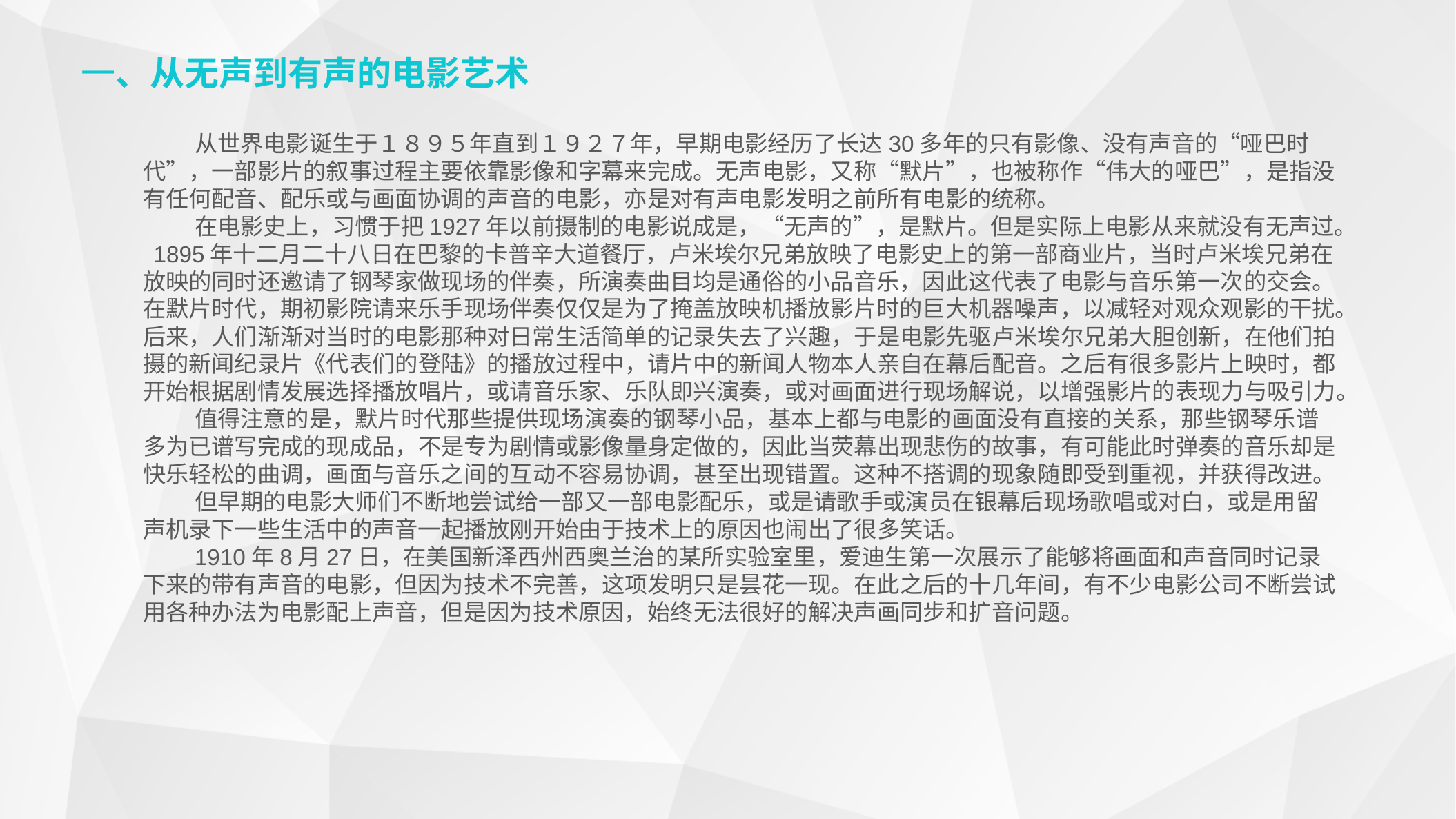

一、从无声到有声的电影艺术
从世界电影诞生于１８９５年直到１９２７年，早期电影经历了长达30多年的只有影像、没有声音的“哑巴时代”，一部影片的叙事过程主要依靠影像和字幕来完成。无声电影，又称“默片”，也被称作“伟大的哑巴”，是指没有任何配音、配乐或与画面协调的声音的电影，亦是对有声电影发明之前所有电影的统称。
在电影史上，习惯于把1927年以前摄制的电影说成是，“无声的”，是默片。但是实际上电影从来就没有无声过。 1895年十二月二十八日在巴黎的卡普辛大道餐厅，卢米埃尔兄弟放映了电影史上的第一部商业片，当时卢米埃兄弟在放映的同时还邀请了钢琴家做现场的伴奏，所演奏曲目均是通俗的小品音乐，因此这代表了电影与音乐第一次的交会。 在默片时代，期初影院请来乐手现场伴奏仅仅是为了掩盖放映机播放影片时的巨大机器噪声，以减轻对观众观影的干扰。后来，人们渐渐对当时的电影那种对日常生活简单的记录失去了兴趣，于是电影先驱卢米埃尔兄弟大胆创新，在他们拍摄的新闻纪录片《代表们的登陆》的播放过程中，请片中的新闻人物本人亲自在幕后配音。之后有很多影片上映时，都开始根据剧情发展选择播放唱片，或请音乐家、乐队即兴演奏，或对画面进行现场解说，以增强影片的表现力与吸引力。
值得注意的是，默片时代那些提供现场演奏的钢琴小品，基本上都与电影的画面没有直接的关系，那些钢琴乐谱多为已谱写完成的现成品，不是专为剧情或影像量身定做的，因此当荧幕出现悲伤的故事，有可能此时弹奏的音乐却是快乐轻松的曲调，画面与音乐之间的互动不容易协调，甚至出现错置。这种不搭调的现象随即受到重视，并获得改进。
但早期的电影大师们不断地尝试给一部又一部电影配乐，或是请歌手或演员在银幕后现场歌唱或对白，或是用留声机录下一些生活中的声音一起播放刚开始由于技术上的原因也闹出了很多笑话。
1910年8月27日，在美国新泽西州西奥兰治的某所实验室里，爱迪生第一次展示了能够将画面和声音同时记录下来的带有声音的电影，但因为技术不完善，这项发明只是昙花一现。在此之后的十几年间，有不少电影公司不断尝试用各种办法为电影配上声音，但是因为技术原因，始终无法很好的解决声画同步和扩音问题。